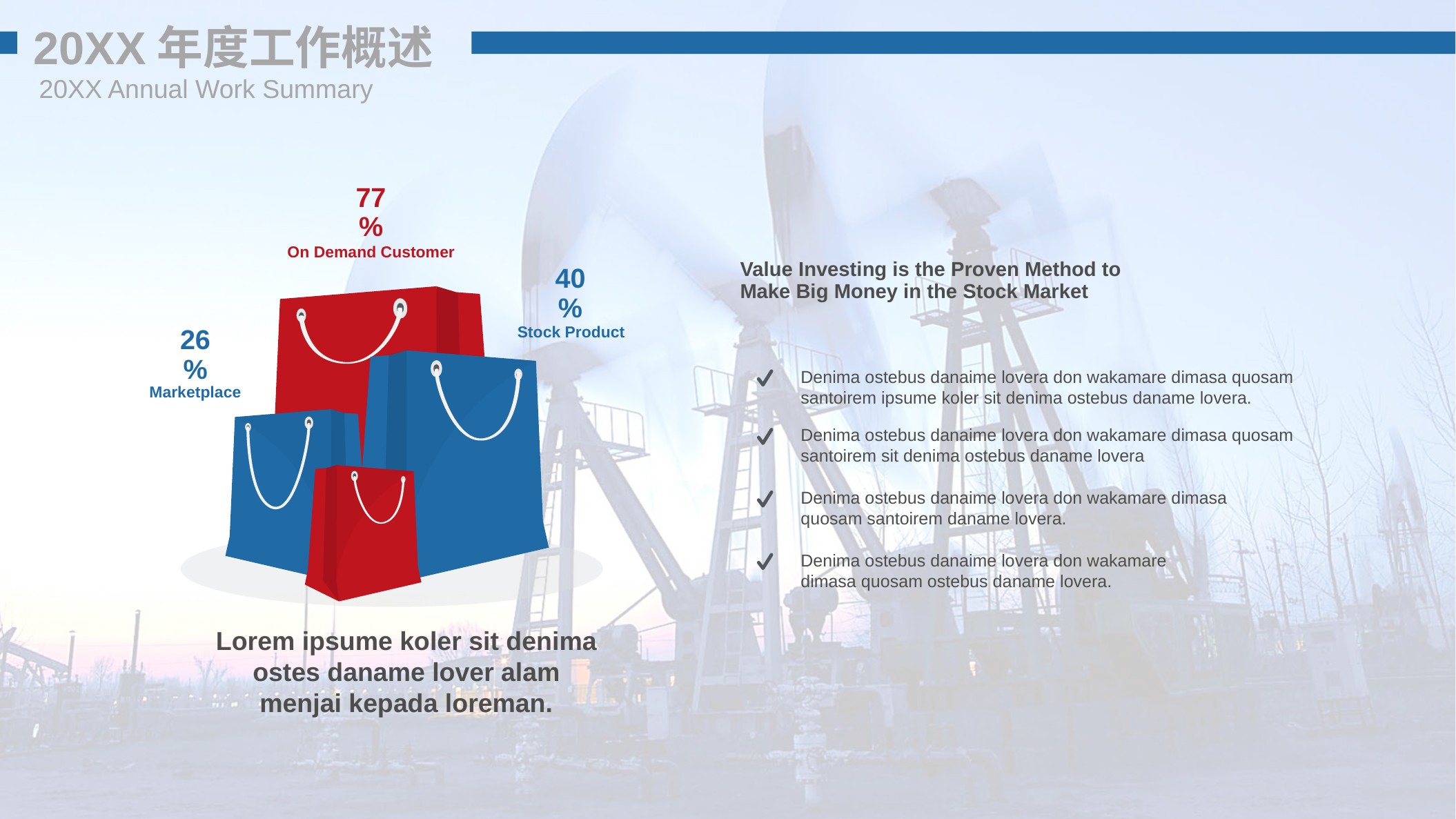

20XX年度工作概述

20XX Annual Work Summary
77%
Value Investing is the Proven Method to Make Big Money in the Stock Market
On Demand Customer
40%

Stock Product
26%

Denima ostebus danaime lovera don wakamare dimasa quosam santoirem ipsume koler sit denima ostebus daname lovera.

Marketplace

Denima ostebus danaime lovera don wakamare dimasa quosam santoirem sit denima ostebus daname lovera

Denima ostebus danaime lovera don wakamare dimasa quosam santoirem daname lovera.

Denima ostebus danaime lovera don wakamare dimasa quosam ostebus daname lovera.

Lorem ipsume koler sit denima ostes daname lover alam menjai kepada loreman.